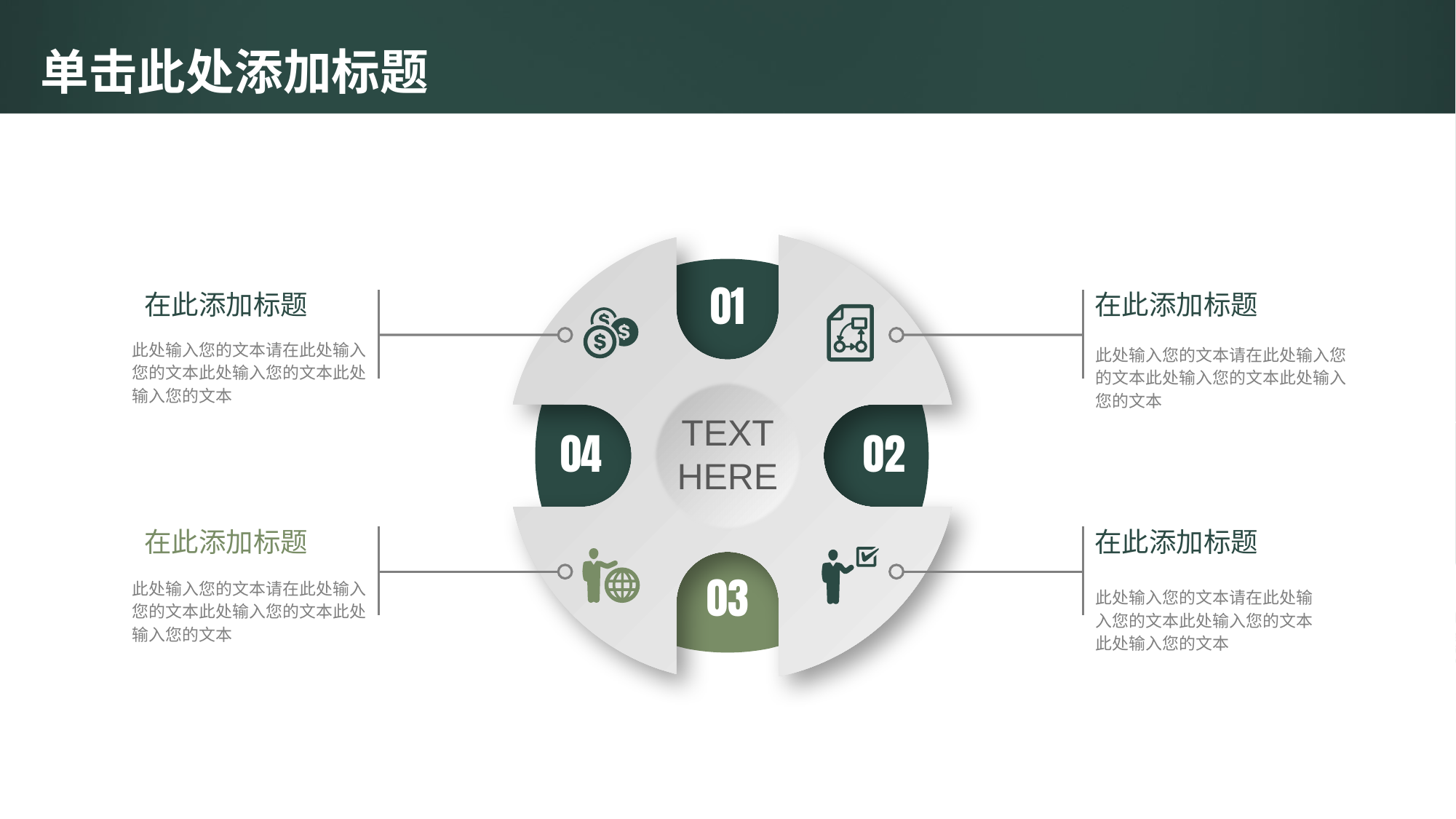

# 单击此处添加标题

01

TEXT HERE

04
02

03
在此添加标题
此处输入您的文本请在此处输入您的文本此处输入您的文本此处输入您的文本
在此添加标题
此处输入您的文本请在此处输入您的文本此处输入您的文本此处输入您的文本

在此添加标题
此处输入您的文本请在此处输入您的文本此处输入您的文本此处输入您的文本
在此添加标题
此处输入您的文本请在此处输入您的文本此处输入您的文本此处输入您的文本